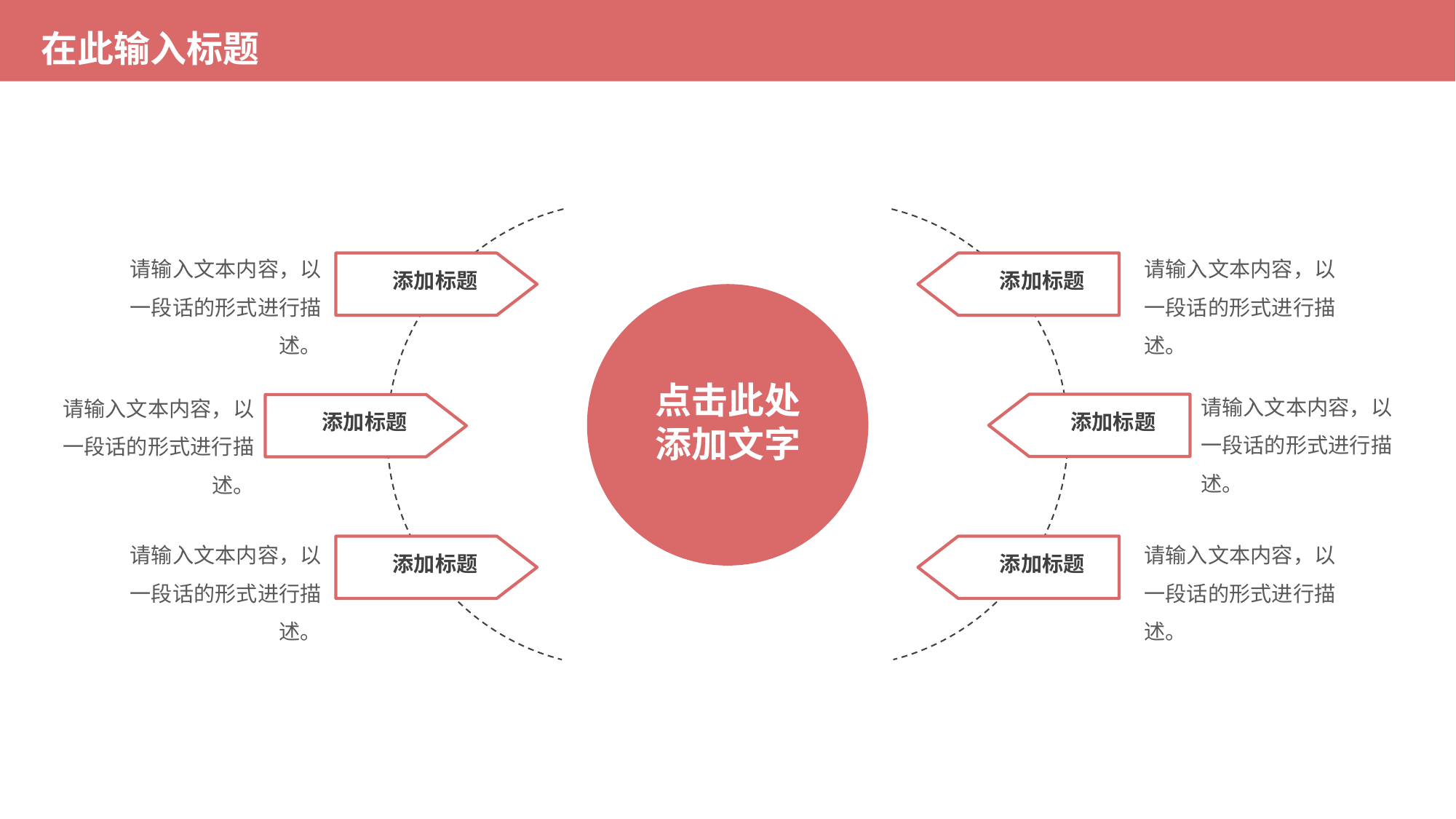

在此输入标题

添加标题
添加标题

点击此处
添加文字
添加标题
添加标题

添加标题
添加标题
请输入文本内容，以一段话的形式进行描述。
请输入文本内容，以一段话的形式进行描述。
请输入文本内容，以一段话的形式进行描述。
请输入文本内容，以一段话的形式进行描述。
请输入文本内容，以一段话的形式进行描述。
请输入文本内容，以一段话的形式进行描述。